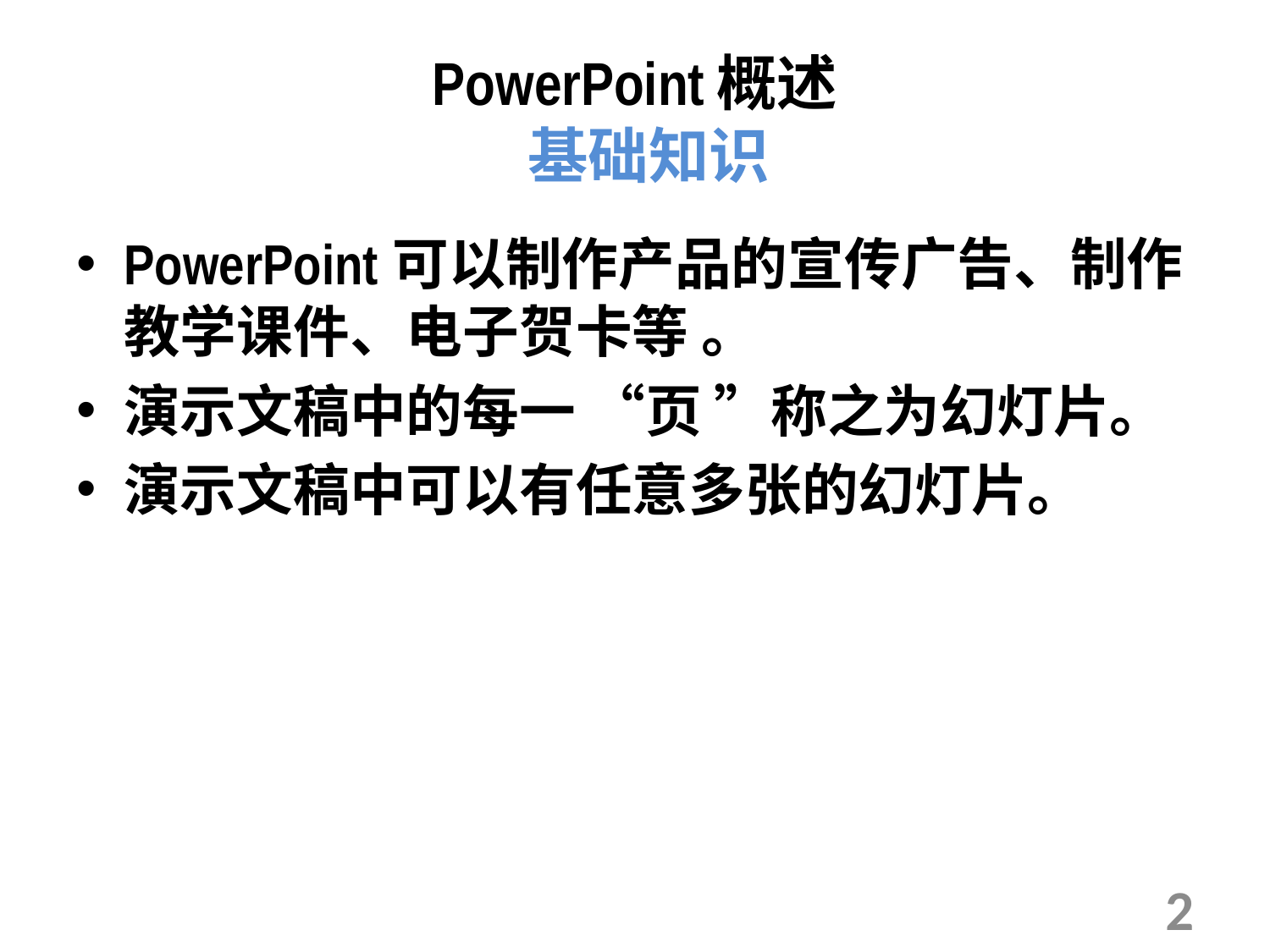

# PowerPoint概述 基础知识
PowerPoint可以制作产品的宣传广告、制作教学课件、电子贺卡等 。
演示文稿中的每一 “页 ”称之为幻灯片。
演示文稿中可以有任意多张的幻灯片。
2